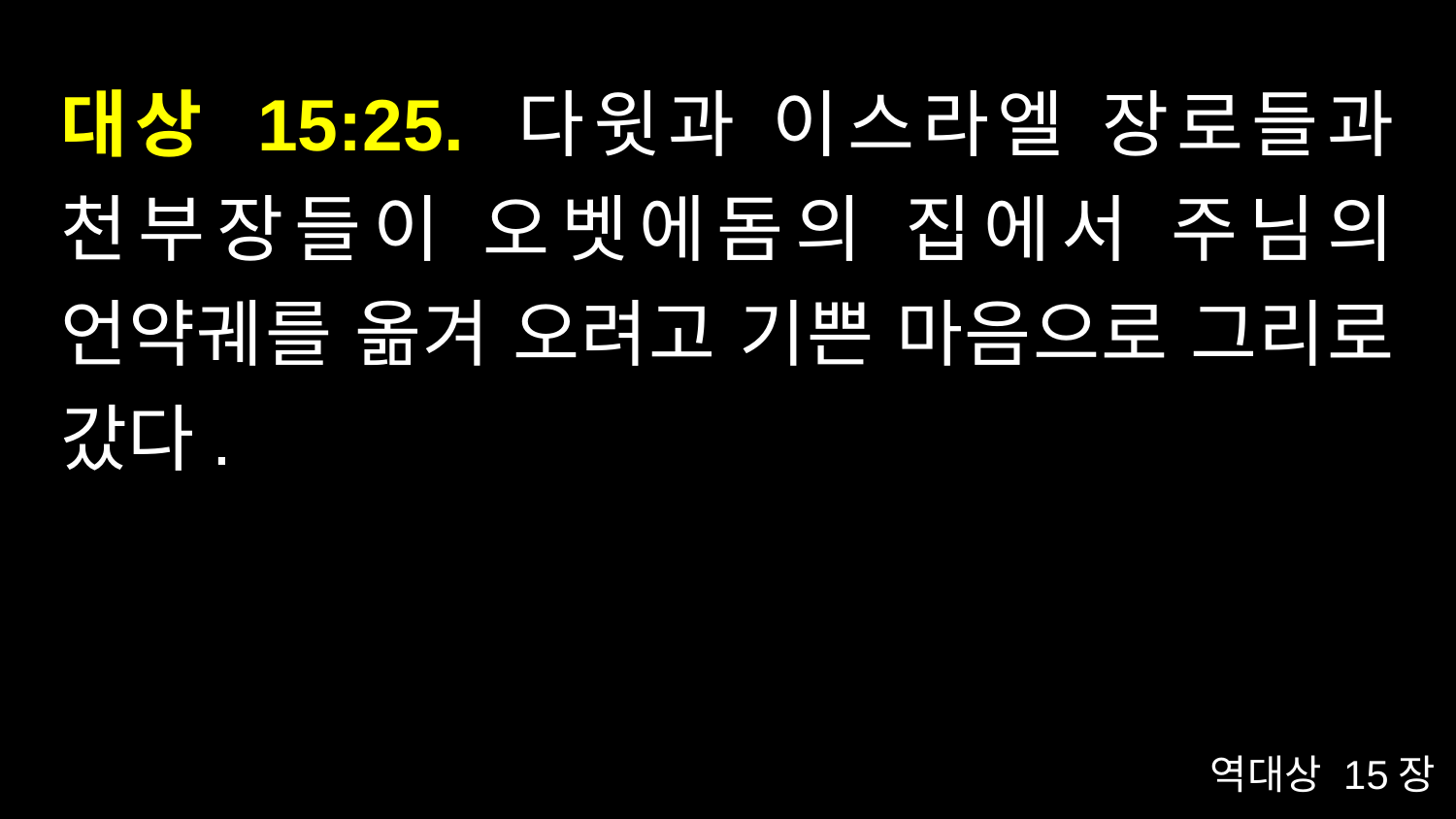

# 대상 15:25. 다윗과 이스라엘 장로들과 천부장들이 오벳에돔의 집에서 주님의 언약궤를 옮겨 오려고 기쁜 마음으로 그리로 갔다.
역대상 15장